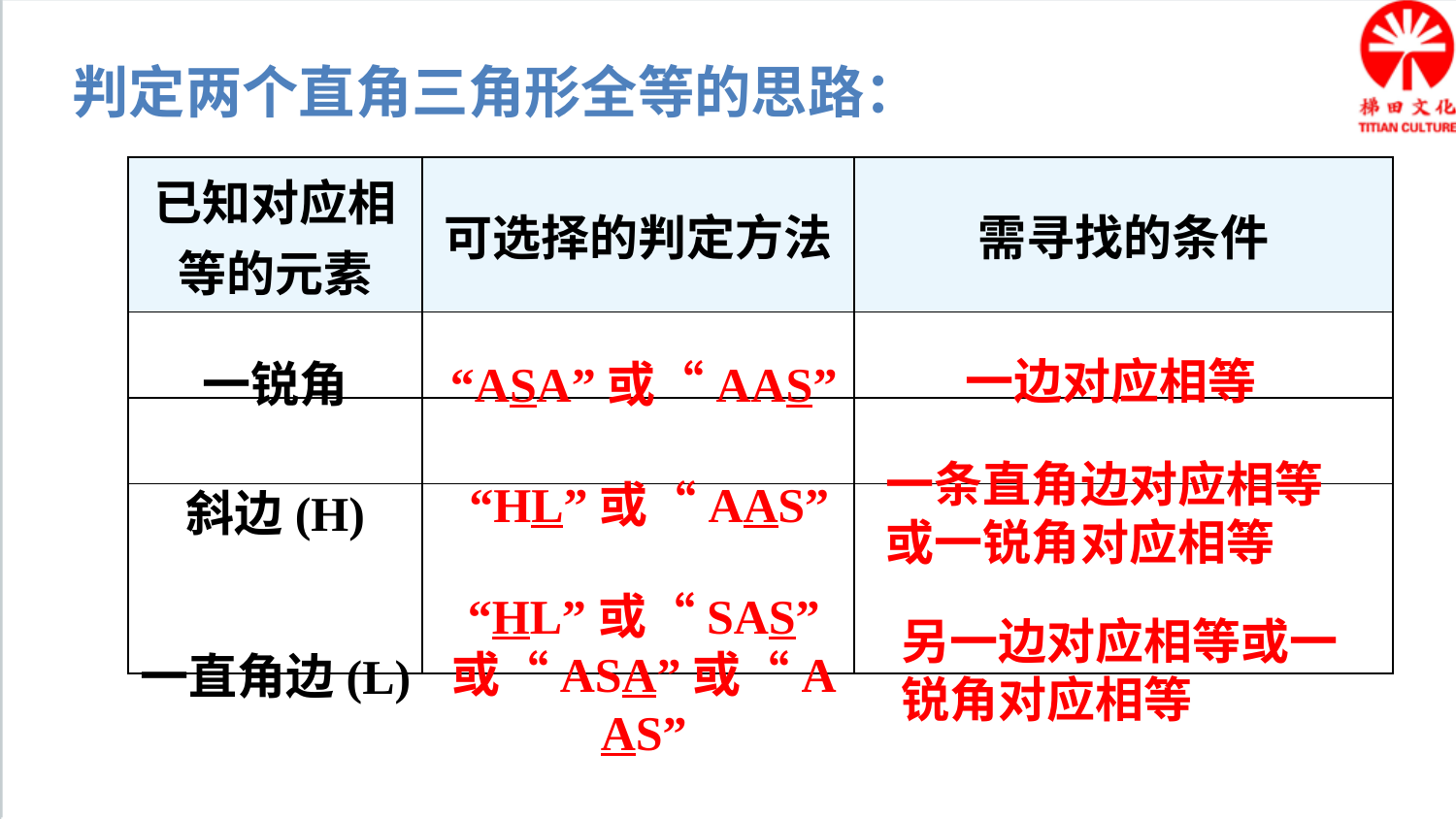

判定两个直角三角形全等的思路：
| 已知对应相等的元素 | 可选择的判定方法 | 需寻找的条件 |
| --- | --- | --- |
|  |  |  |
|  |  |  |
|  |  |  |
一边对应相等
一锐角
“ASA”或“AAS”
一条直角边对应相等或一锐角对应相等
“HL”或“AAS”
斜边(H)
“HL”或“SAS”
或“ASA”或“AAS”
另一边对应相等或一锐角对应相等
一直角边(L)